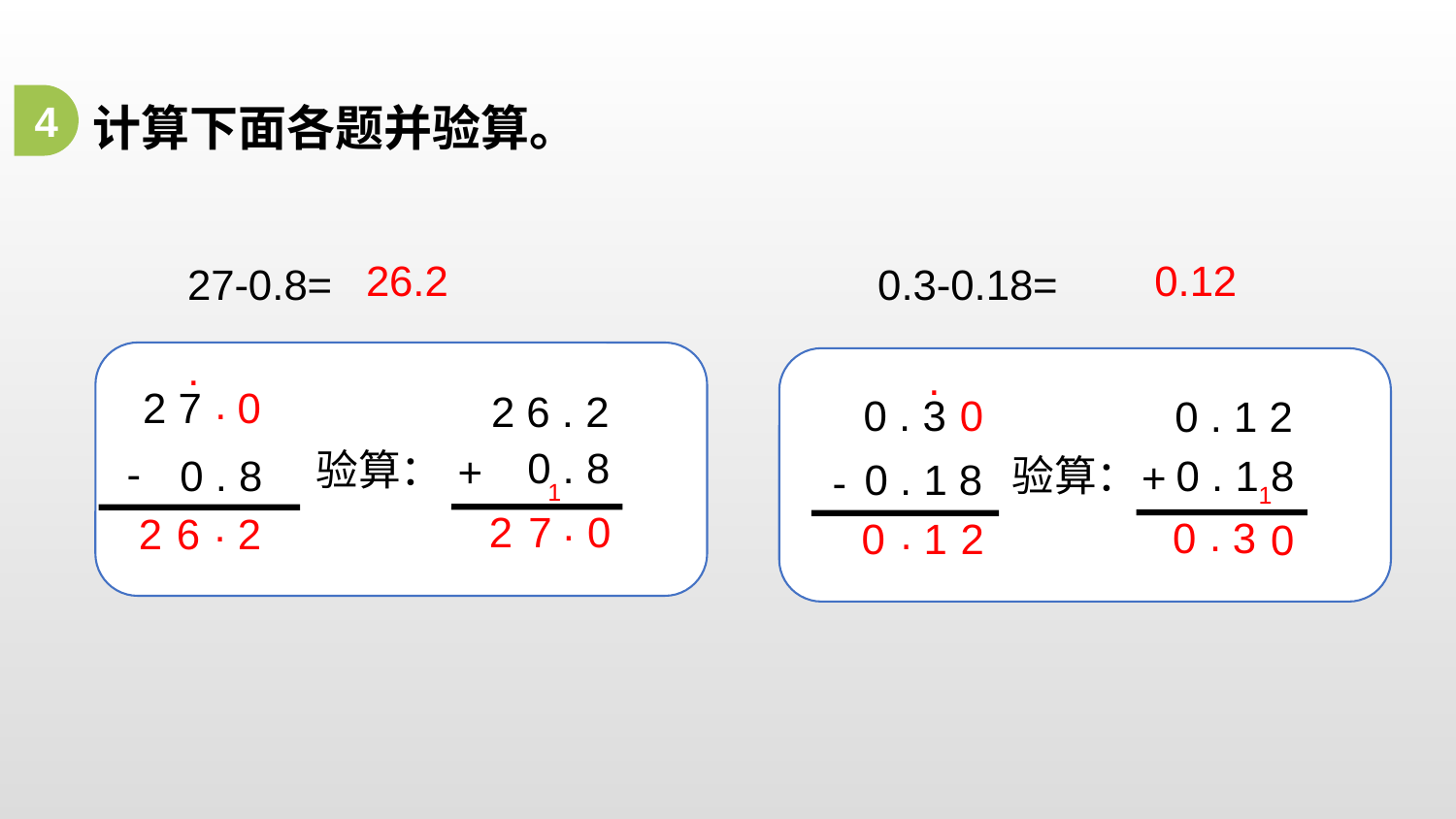

计算下面各题并验算。

        27-0.8=                                              0.3-0.18=
4
0.12
26.2
.

.

.
2 7
0
2 6 . 2
0 . 3
0
0 . 1 2
0 . 8
验算：
+
-
0 . 8
0 . 1 8
验算：
+
0 . 1 8
-
1
1
.
.
2
7
0
.
2
6
2
.
0
3
0
1
2

0